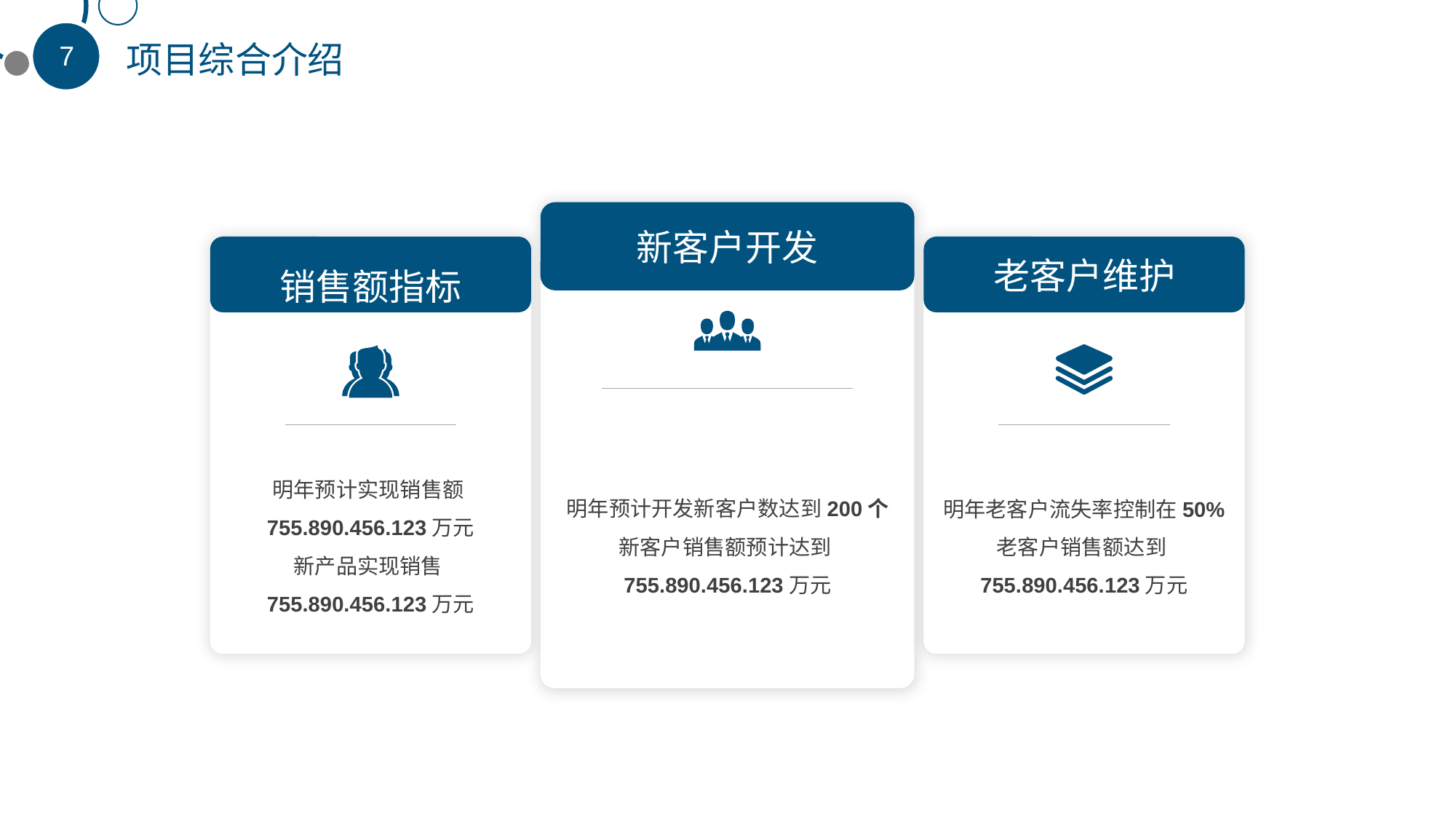

项目综合介绍

新客户开发

销售额指标

老客户维护

明年预计实现销售额755.890.456.123万元
新产品实现销售755.890.456.123万元
明年预计开发新客户数达到200个
新客户销售额预计达到755.890.456.123万元
明年老客户流失率控制在50%
老客户销售额达到755.890.456.123万元